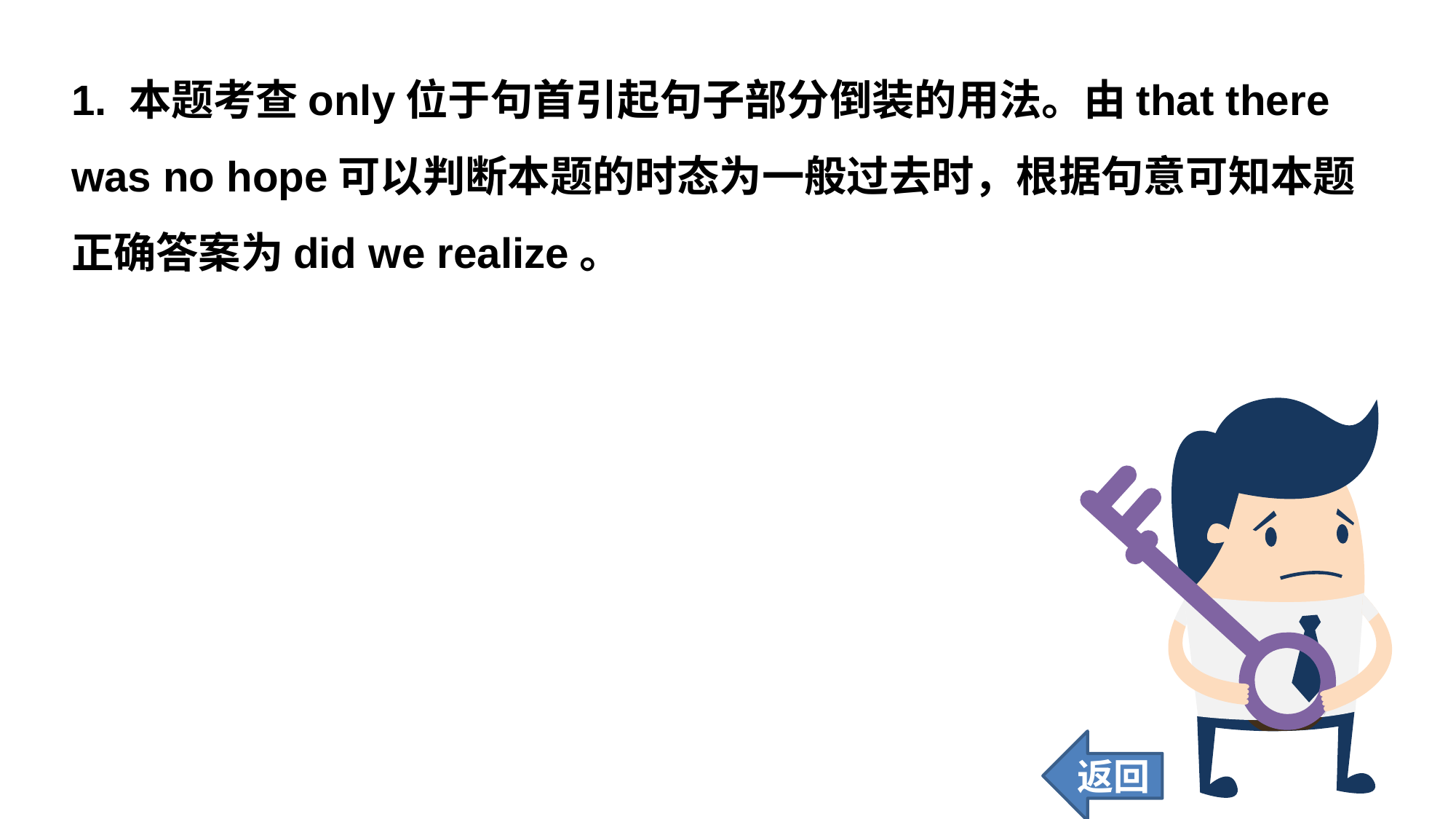

1. 本题考查only位于句首引起句子部分倒装的用法。由that there was no hope可以判断本题的时态为一般过去时，根据句意可知本题正确答案为did we realize。

返回
96